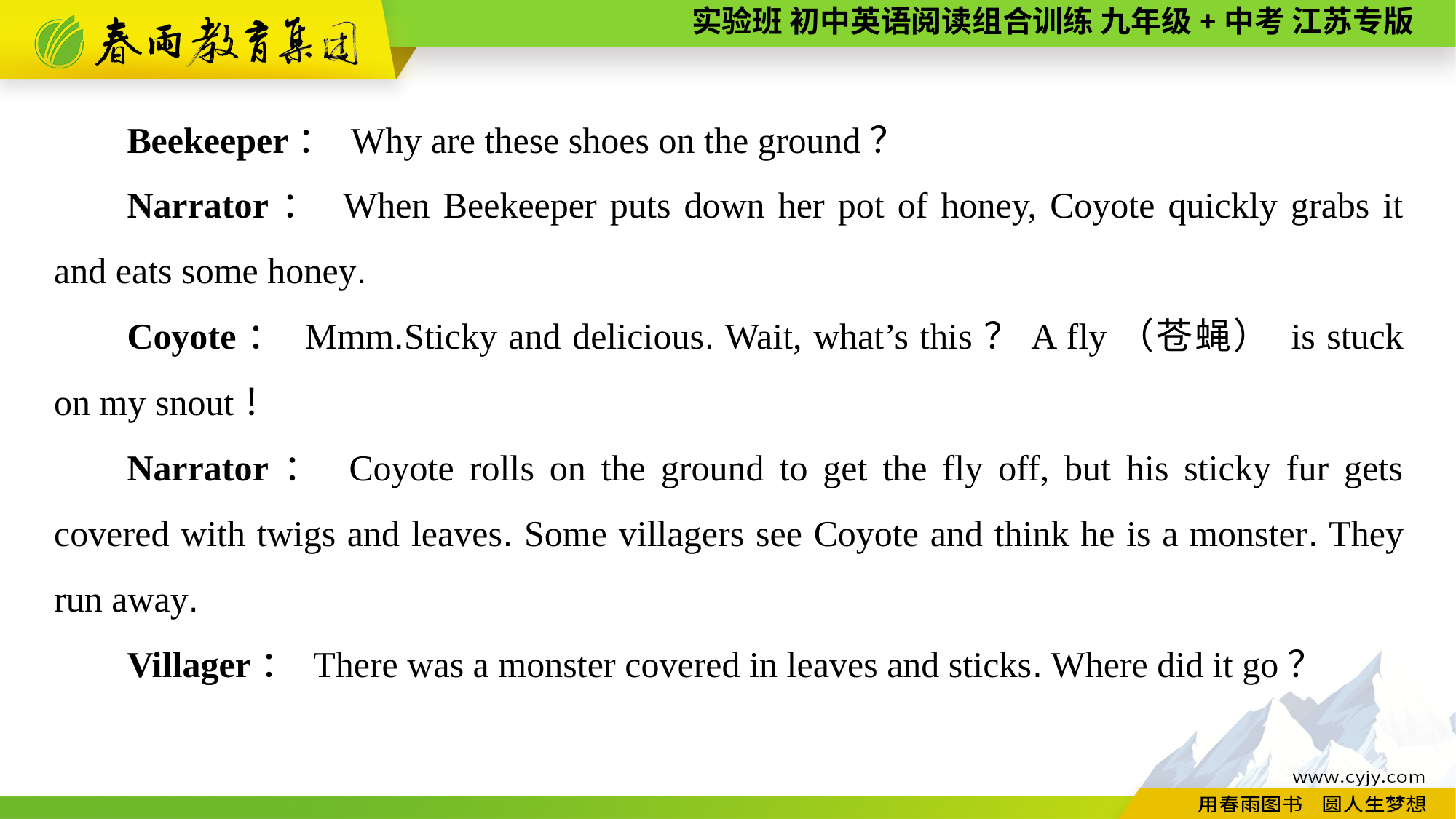

Beekeeper： Why are these shoes on the ground？
Narrator： When Beekeeper puts down her pot of honey, Coyote quickly grabs it and eats some honey.
Coyote： Mmm.Sticky and delicious. Wait, what’s this？A fly（苍蝇） is stuck on my snout！
Narrator： Coyote rolls on the ground to get the fly off, but his sticky fur gets covered with twigs and leaves. Some villagers see Coyote and think he is a monster. They run away.
Villager： There was a monster covered in leaves and sticks. Where did it go？